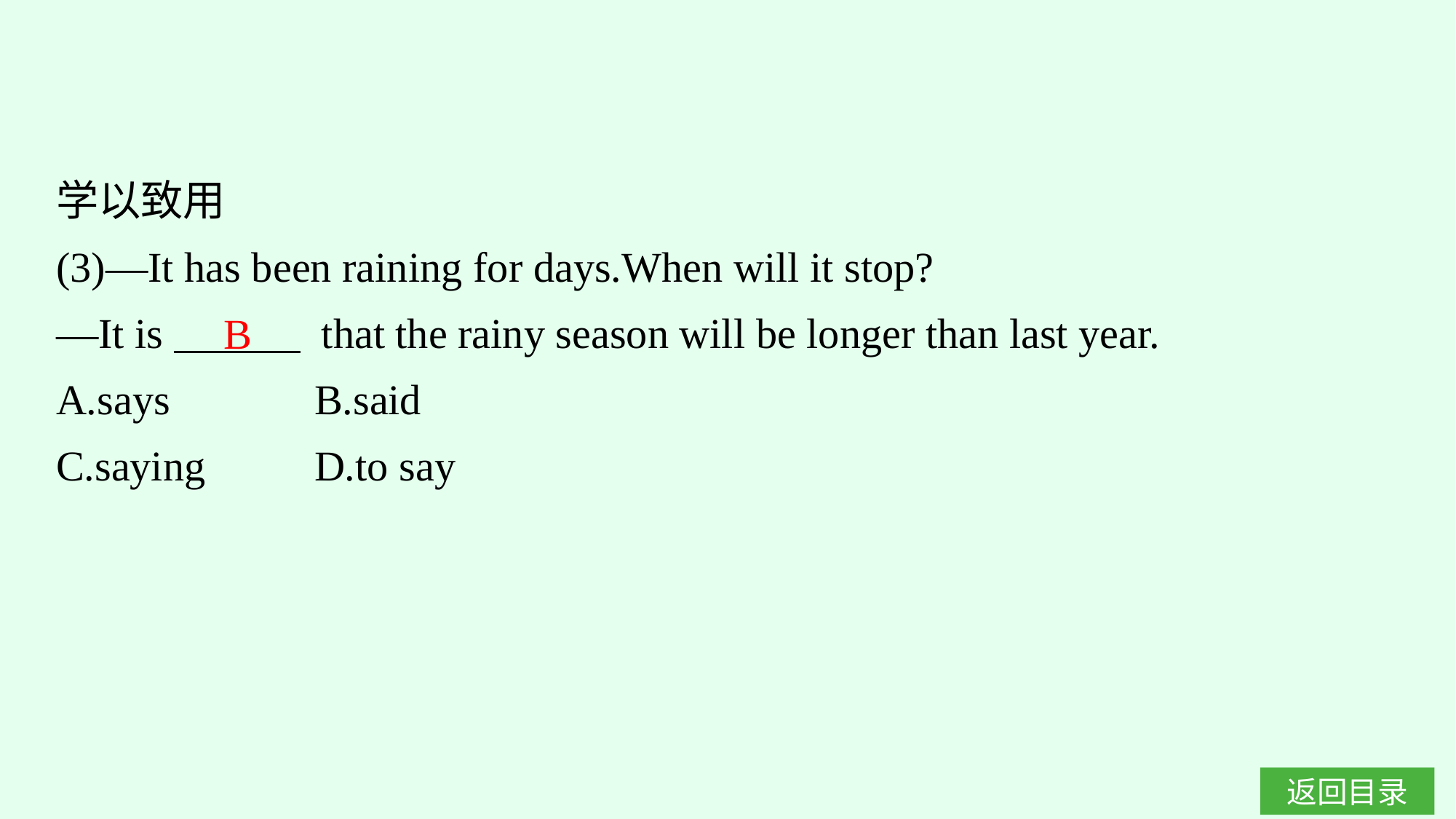

学以致用
(3)—It has been raining for days.When will it stop?
—It is　　　 that the rainy season will be longer than last year.
A.says		B.said
C.saying	D.to say
B